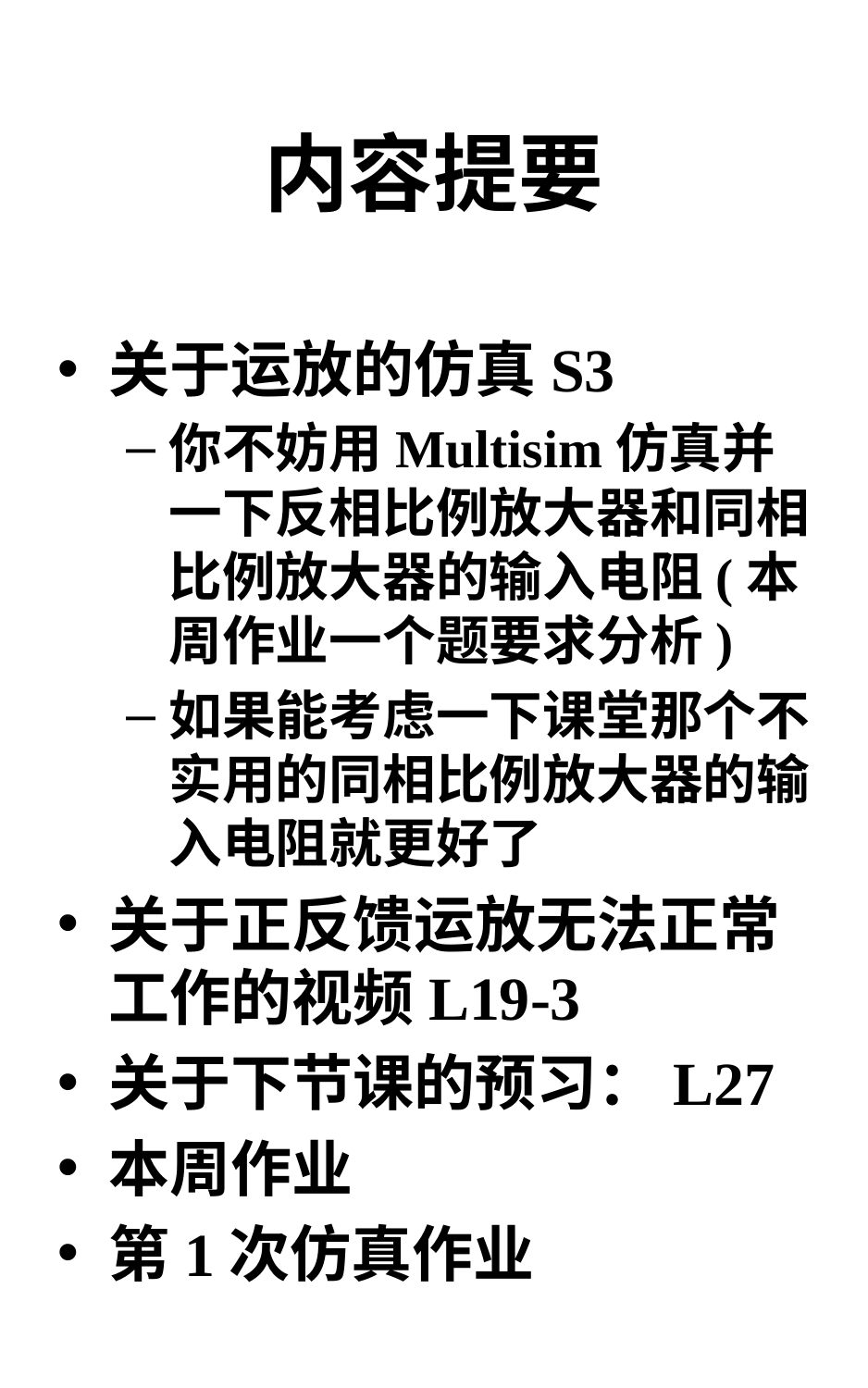

# 内容提要
关于运放的仿真S3
你不妨用Multisim仿真并一下反相比例放大器和同相比例放大器的输入电阻(本周作业一个题要求分析)
如果能考虑一下课堂那个不实用的同相比例放大器的输入电阻就更好了
关于正反馈运放无法正常工作的视频L19-3
关于下节课的预习：L27
本周作业
第1次仿真作业